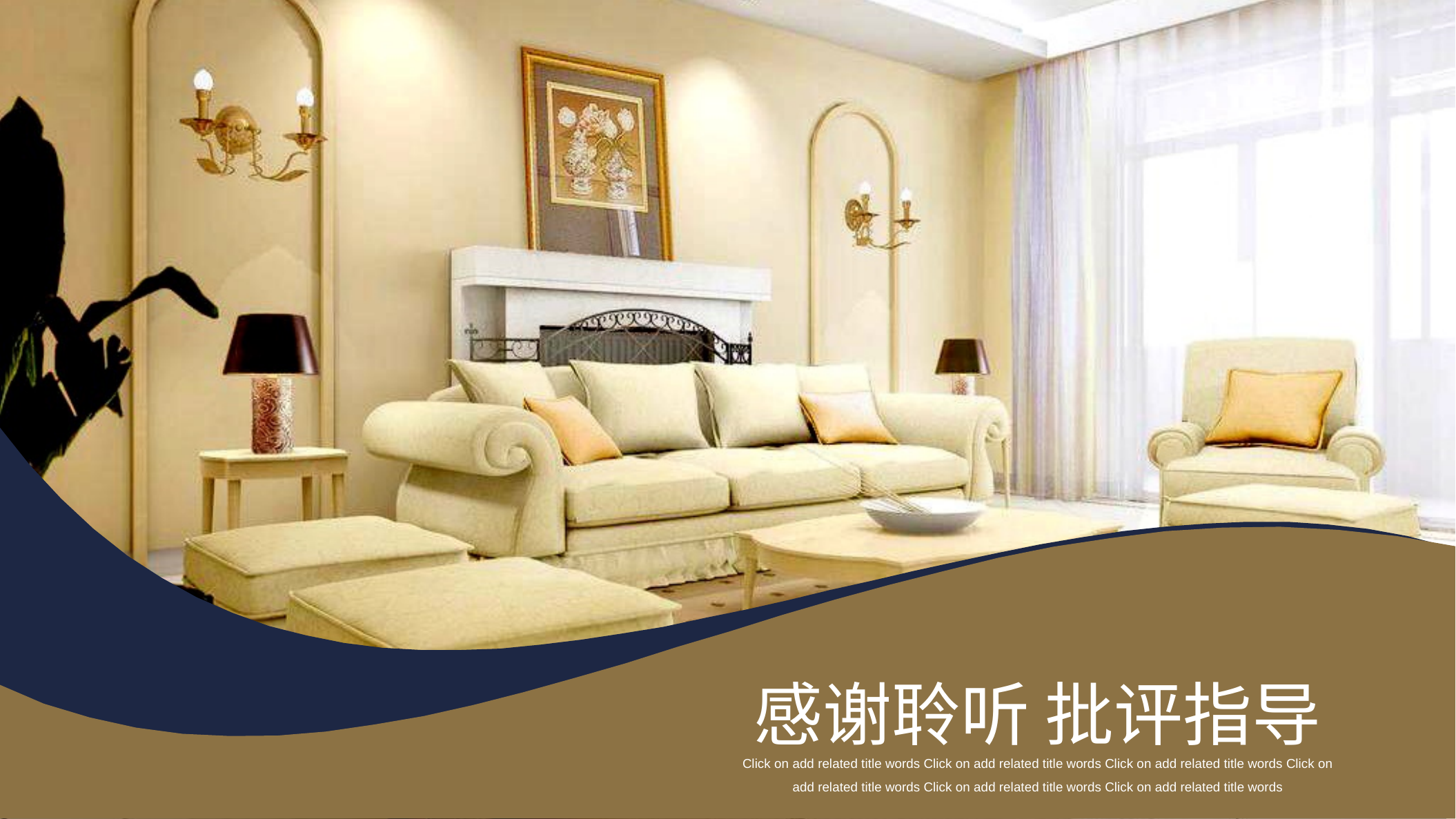

感谢聆听 批评指导
Click on add related title words Click on add related title words Click on add related title words Click on add related title words Click on add related title words Click on add related title words